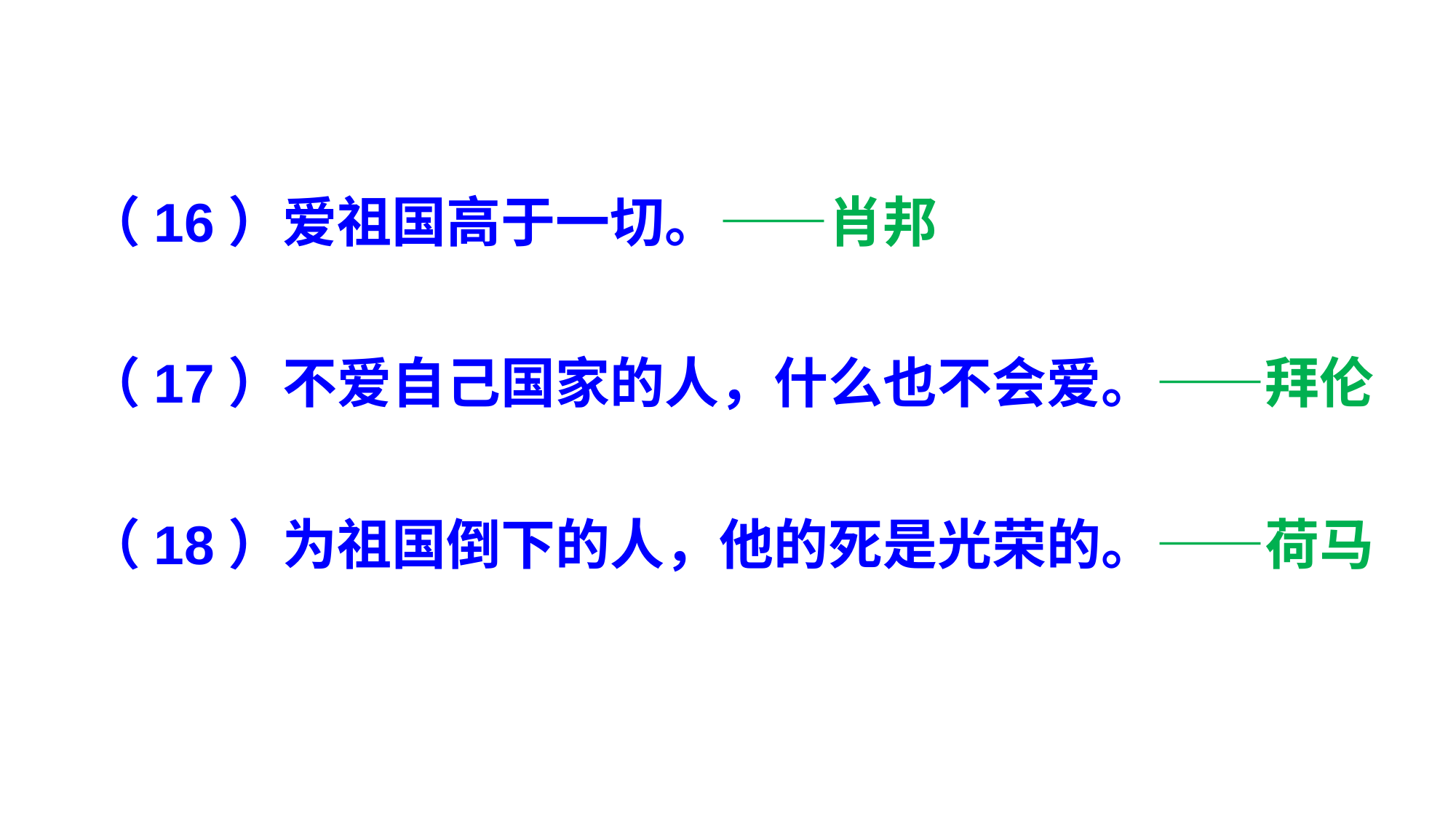

（16）爱祖国高于一切。——肖邦

（17）不爱自己国家的人，什么也不会爱。——拜伦

（18）为祖国倒下的人，他的死是光荣的。——荷马